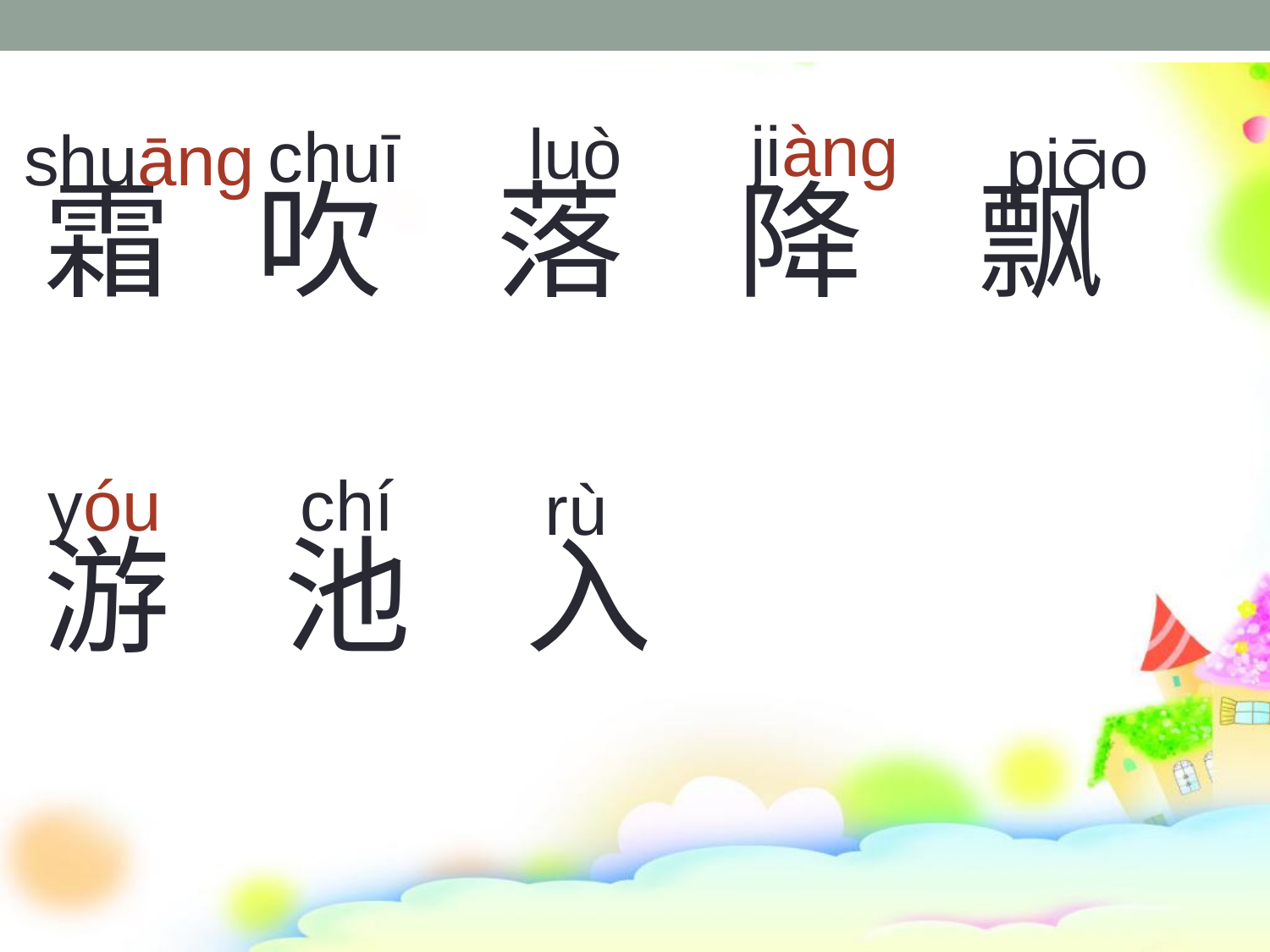

jiàng
luò
chuī
shuāng
piāo
霜   吹    落    降    飘

游    池    入

yóu
chí
rù